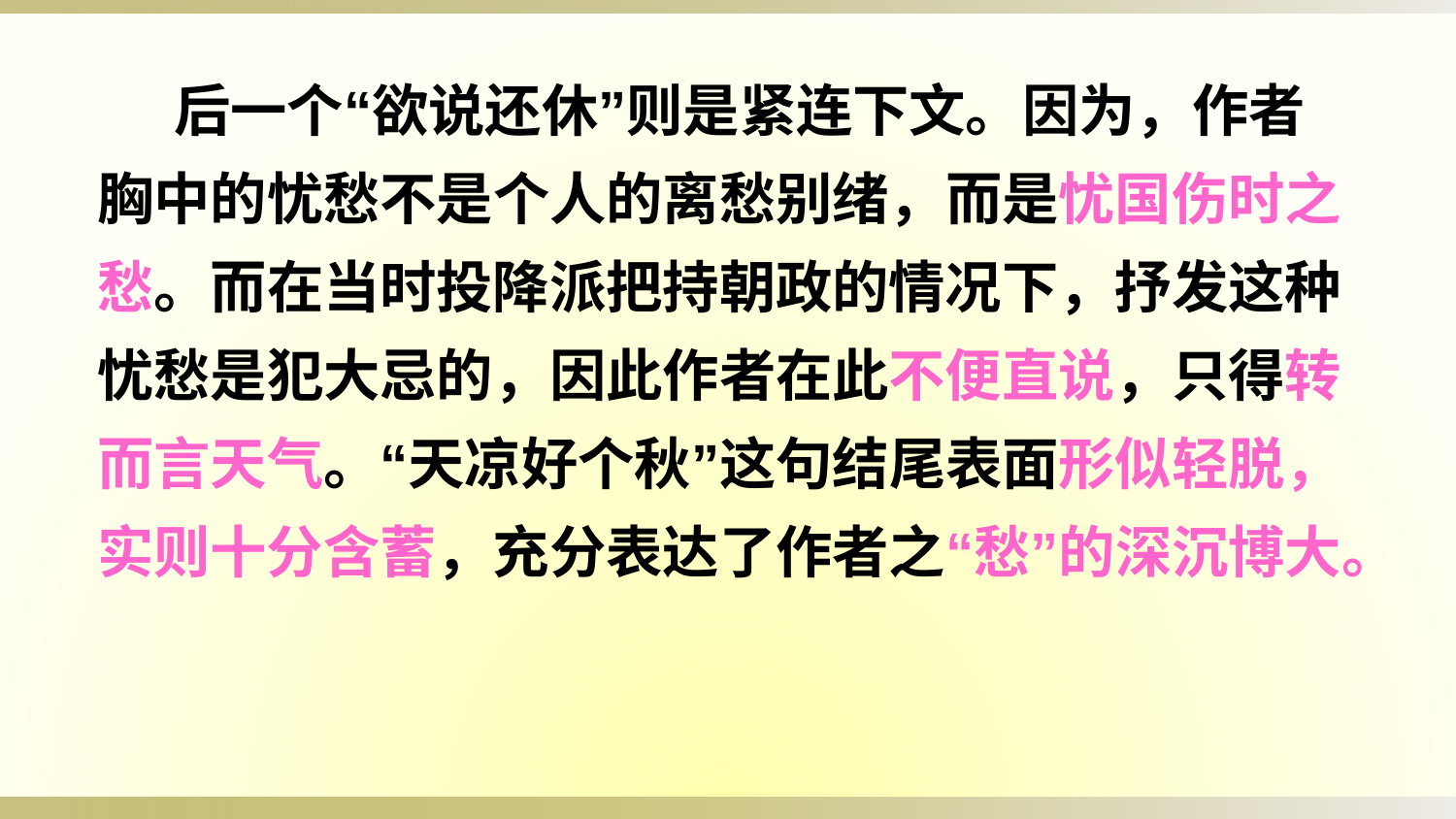

后一个“欲说还休”则是紧连下文。因为，作者胸中的忧愁不是个人的离愁别绪，而是忧国伤时之愁。而在当时投降派把持朝政的情况下，抒发这种忧愁是犯大忌的，因此作者在此不便直说，只得转而言天气。“天凉好个秋”这句结尾表面形似轻脱，实则十分含蓄，充分表达了作者之“愁”的深沉博大。